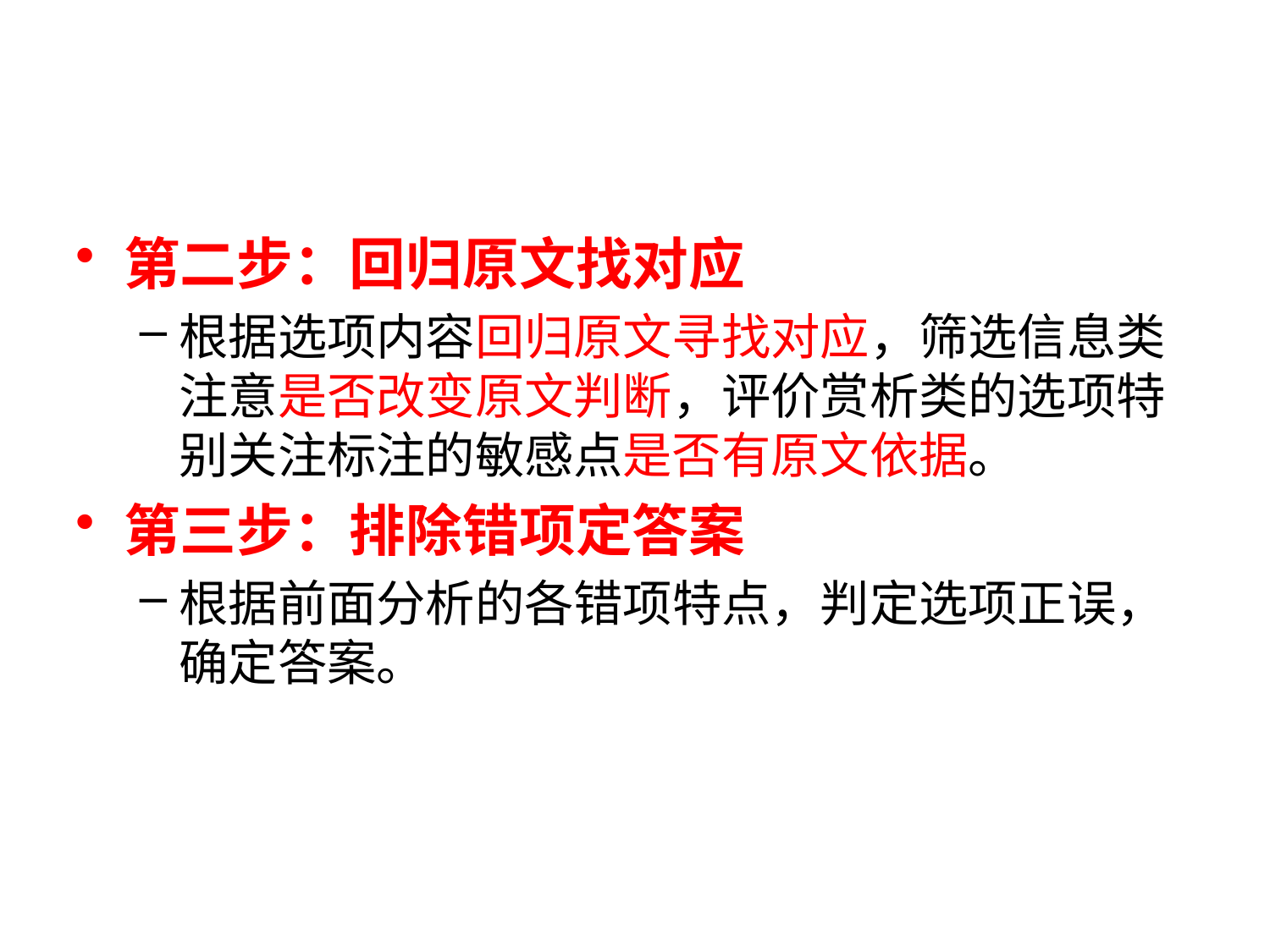

第二步：回归原文找对应
根据选项内容回归原文寻找对应，筛选信息类注意是否改变原文判断，评价赏析类的选项特别关注标注的敏感点是否有原文依据。
第三步：排除错项定答案
根据前面分析的各错项特点，判定选项正误，确定答案。